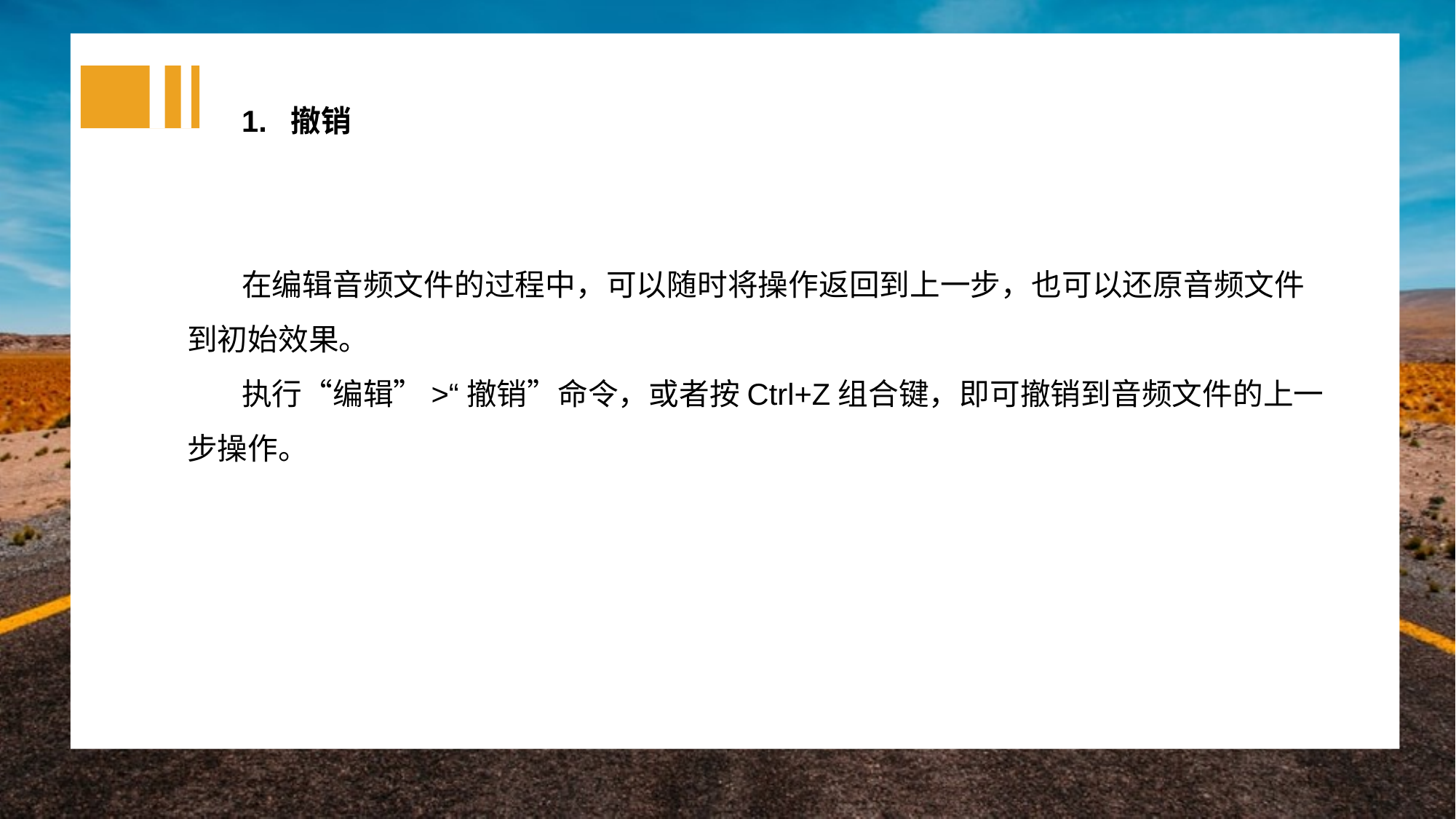

1.  撤销

在编辑音频文件的过程中，可以随时将操作返回到上一步，也可以还原音频文件到初始效果。
执行“编辑”>“撤销”命令，或者按Ctrl+Z组合键，即可撤销到音频文件的上一步操作。